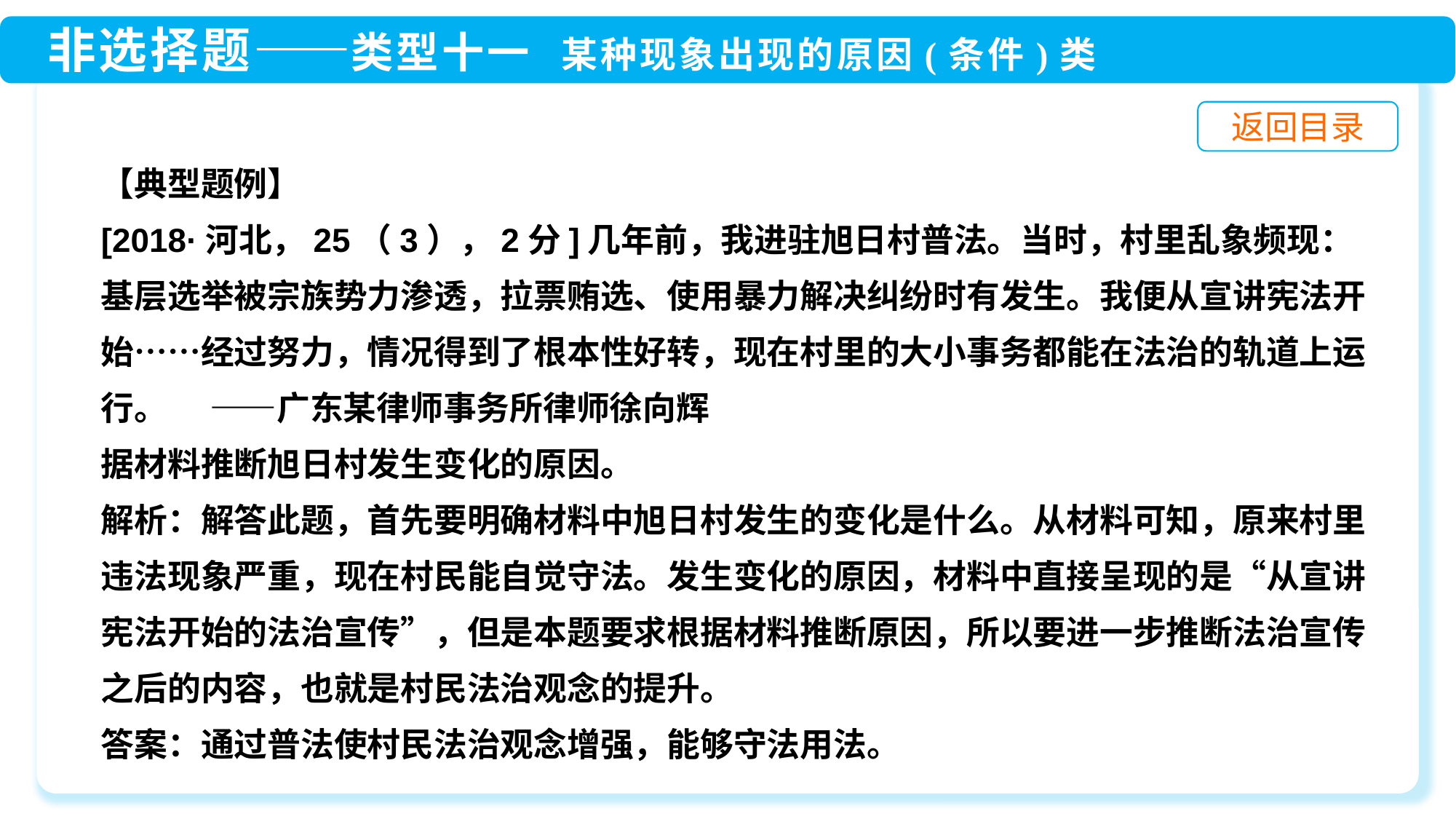

【典型题例】
[2018·河北，25（3），2分]几年前，我进驻旭日村普法。当时，村里乱象频现：基层选举被宗族势力渗透，拉票贿选、使用暴力解决纠纷时有发生。我便从宣讲宪法开始……经过努力，情况得到了根本性好转，现在村里的大小事务都能在法治的轨道上运行。	——广东某律师事务所律师徐向辉
据材料推断旭日村发生变化的原因。
解析：解答此题，首先要明确材料中旭日村发生的变化是什么。从材料可知，原来村里违法现象严重，现在村民能自觉守法。发生变化的原因，材料中直接呈现的是“从宣讲宪法开始的法治宣传”，但是本题要求根据材料推断原因，所以要进一步推断法治宣传之后的内容，也就是村民法治观念的提升。
答案：通过普法使村民法治观念增强，能够守法用法。